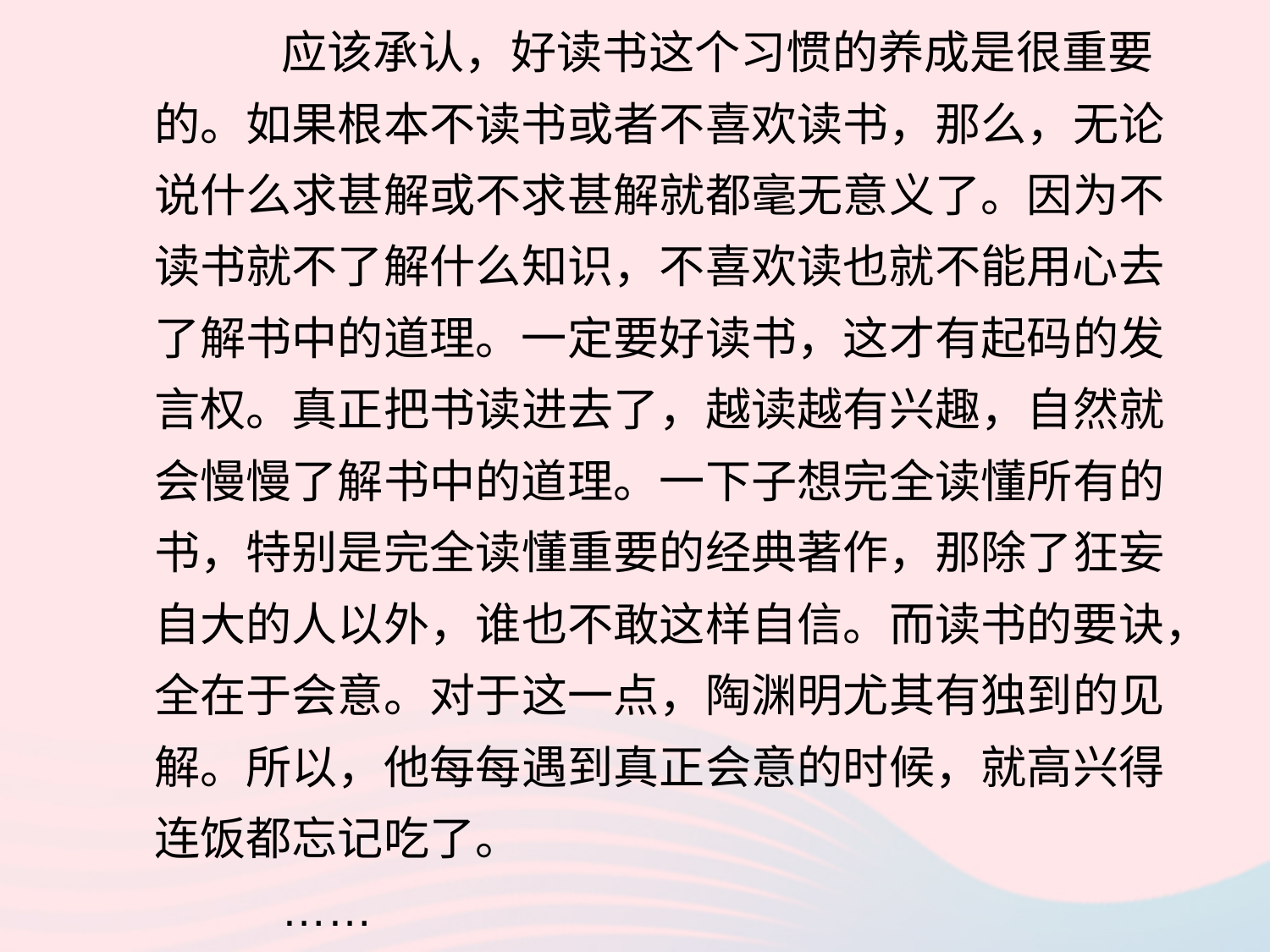

应该承认，好读书这个习惯的养成是很重要的。如果根本不读书或者不喜欢读书，那么，无论说什么求甚解或不求甚解就都毫无意义了。因为不读书就不了解什么知识，不喜欢读也就不能用心去了解书中的道理。一定要好读书，这才有起码的发言权。真正把书读进去了，越读越有兴趣，自然就会慢慢了解书中的道理。一下子想完全读懂所有的书，特别是完全读懂重要的经典著作，那除了狂妄自大的人以外，谁也不敢这样自信。而读书的要诀，全在于会意。对于这一点，陶渊明尤其有独到的见解。所以，他每每遇到真正会意的时候，就高兴得连饭都忘记吃了。
	……